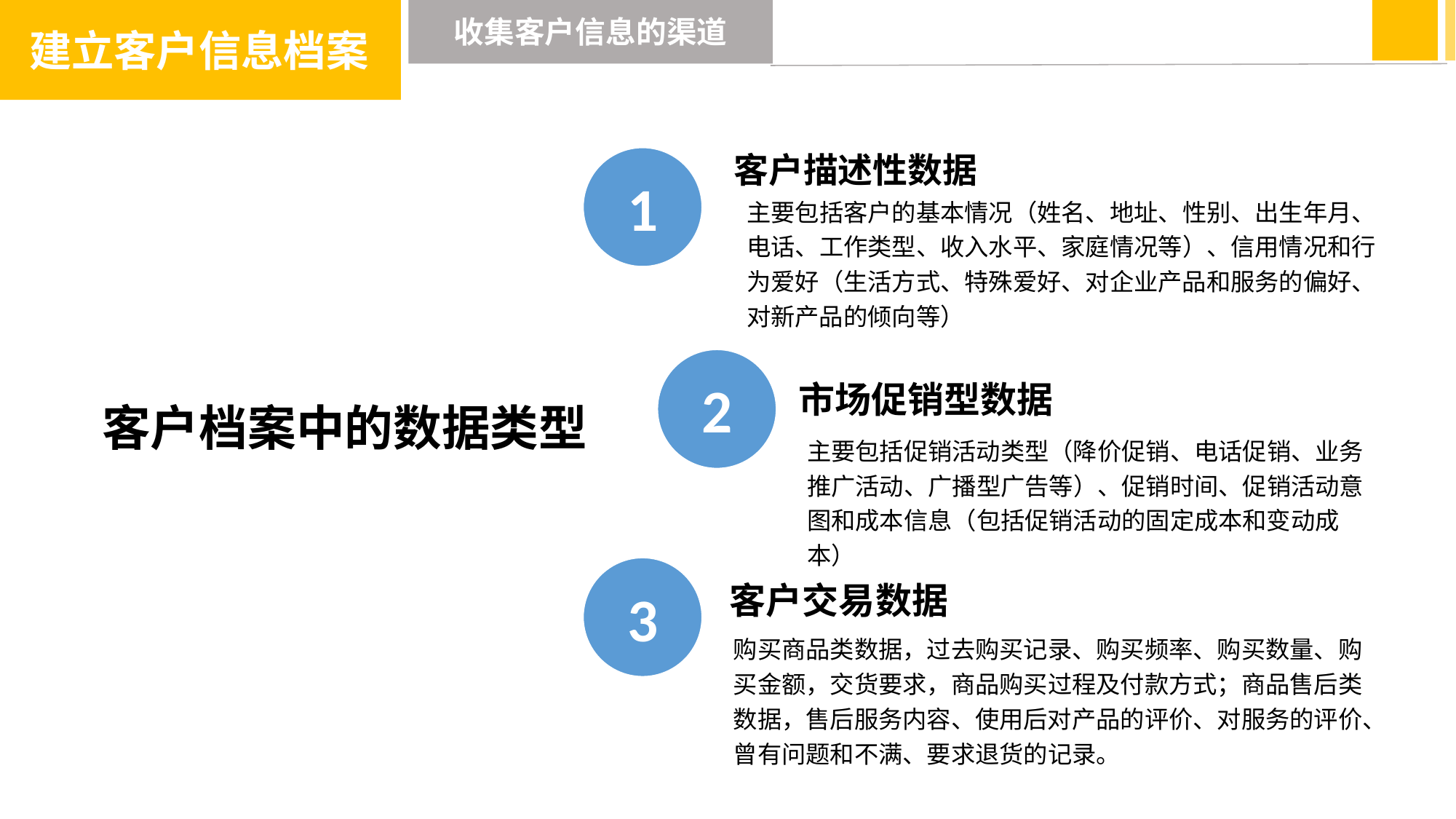

建立客户信息档案

收集客户信息的渠道
客户描述性数据
1
主要包括客户的基本情况（姓名、地址、性别、出生年月、电话、工作类型、收入水平、家庭情况等）、信用情况和行为爱好（生活方式、特殊爱好、对企业产品和服务的偏好、对新产品的倾向等）
2
市场促销型数据
主要包括促销活动类型（降价促销、电话促销、业务推广活动、广播型广告等）、促销时间、促销活动意图和成本信息（包括促销活动的固定成本和变动成本）
3
客户交易数据
购买商品类数据，过去购买记录、购买频率、购买数量、购买金额，交货要求，商品购买过程及付款方式；商品售后类数据，售后服务内容、使用后对产品的评价、对服务的评价、曾有问题和不满、要求退货的记录。
客户档案中的数据类型